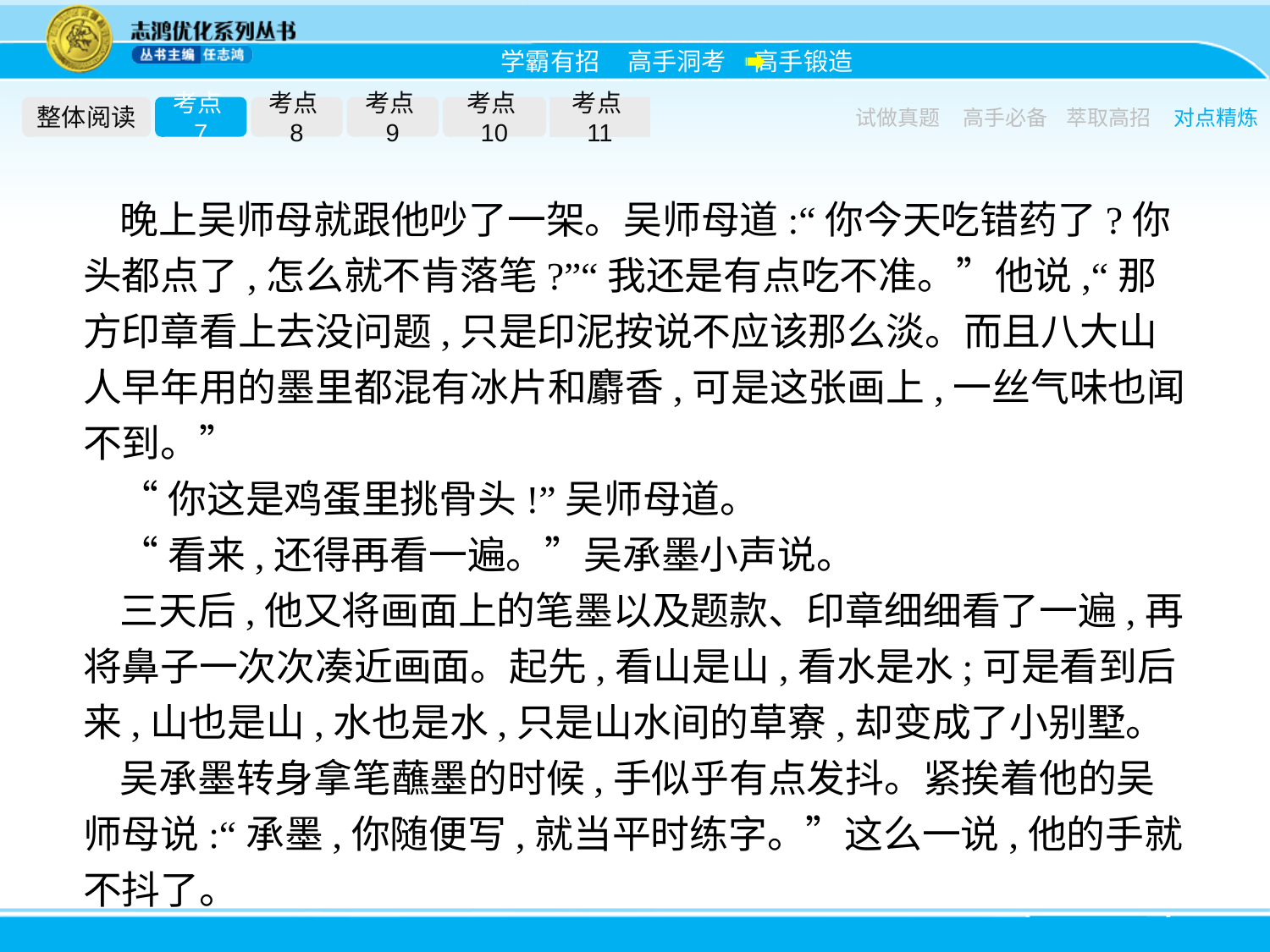

整体阅读
考点7
考点8
考点9
考点10
考点11
试做真题
高手必备
萃取高招
对点精炼
晚上吴师母就跟他吵了一架。吴师母道:“你今天吃错药了?你头都点了,怎么就不肯落笔?”“我还是有点吃不准。”他说,“那方印章看上去没问题,只是印泥按说不应该那么淡。而且八大山人早年用的墨里都混有冰片和麝香,可是这张画上,一丝气味也闻不到。”
“你这是鸡蛋里挑骨头!”吴师母道。
“看来,还得再看一遍。”吴承墨小声说。
三天后,他又将画面上的笔墨以及题款、印章细细看了一遍,再将鼻子一次次凑近画面。起先,看山是山,看水是水;可是看到后来,山也是山,水也是水,只是山水间的草寮,却变成了小别墅。
吴承墨转身拿笔蘸墨的时候,手似乎有点发抖。紧挨着他的吴师母说:“承墨,你随便写,就当平时练字。”这么一说,他的手就不抖了。